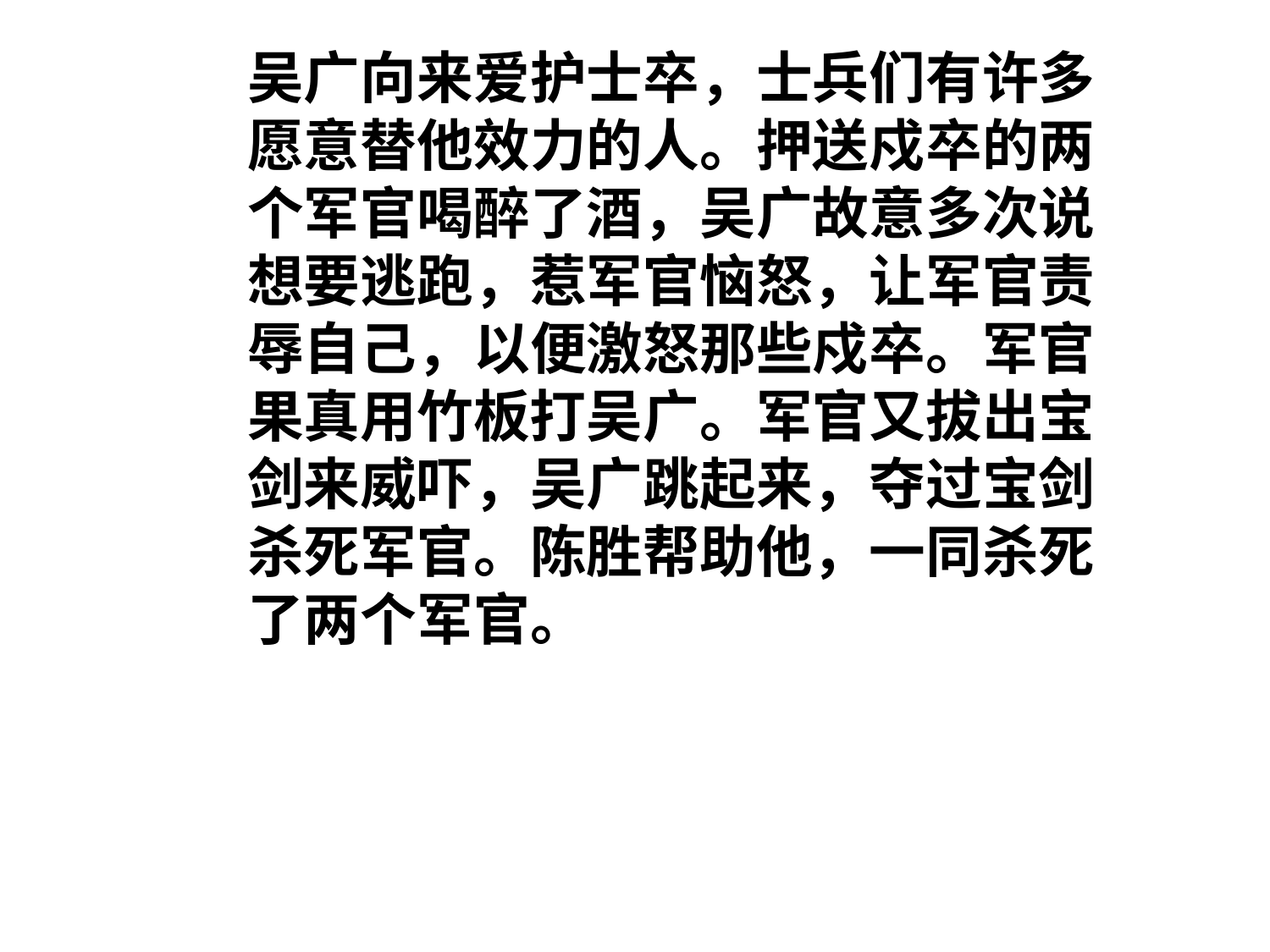

吴广向来爱护士卒，士兵们有许多愿意替他效力的人。押送戍卒的两个军官喝醉了酒，吴广故意多次说想要逃跑，惹军官恼怒，让军官责辱自己，以便激怒那些戍卒。军官果真用竹板打吴广。军官又拔出宝剑来威吓，吴广跳起来，夺过宝剑杀死军官。陈胜帮助他，一同杀死了两个军官。